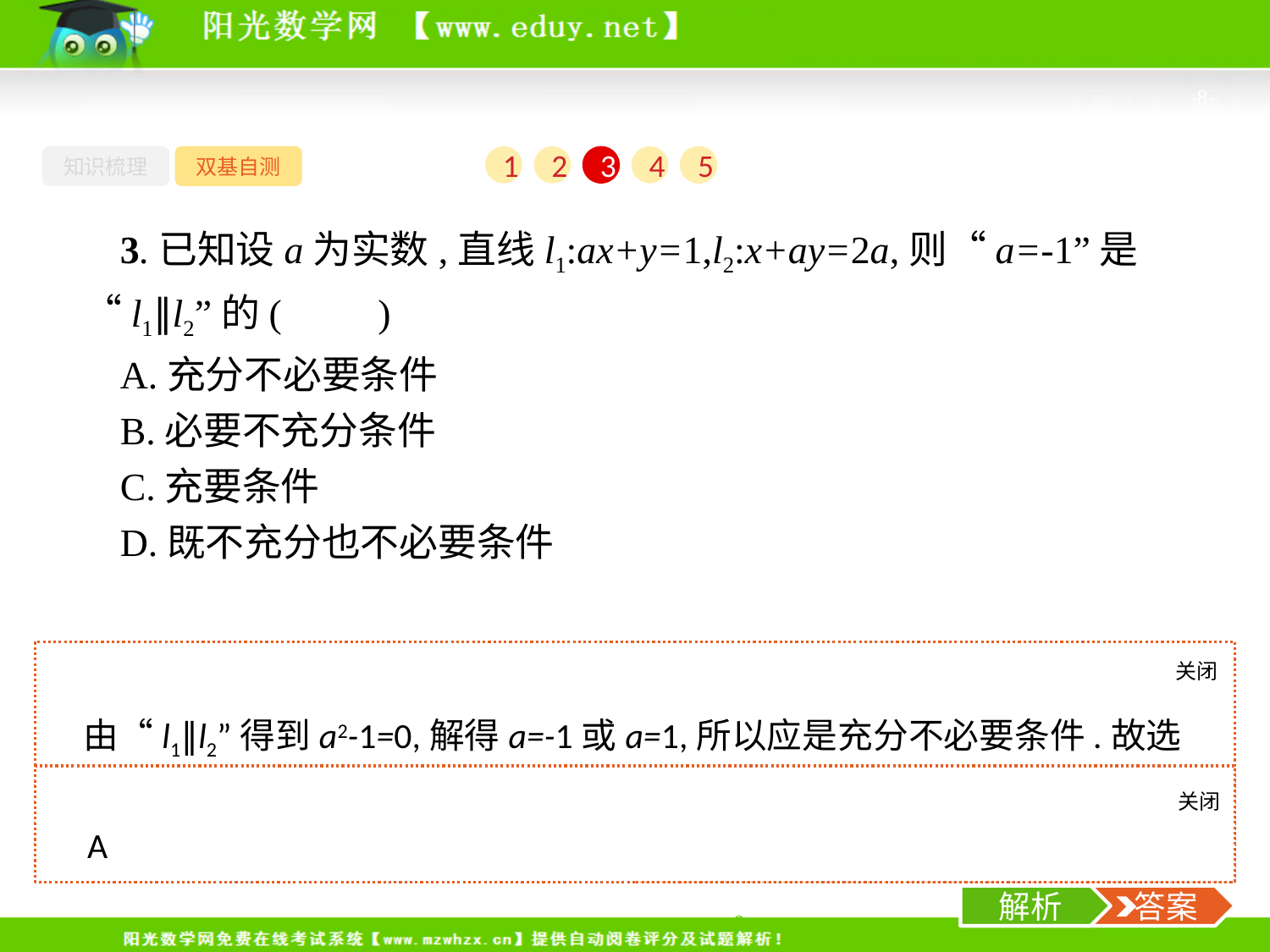

-8-
知识梳理
双基自测
1
2
3
4
5
3.已知设a为实数,直线l1:ax+y=1,l2:x+ay=2a,则“a=-1”是“l1∥l2”的(　　)
A.充分不必要条件
B.必要不充分条件
C.充要条件
D.既不充分也不必要条件

关闭
解析

由“l1∥l2”得到a2-1=0,解得a=-1或a=1,所以应是充分不必要条件.故选A.

关闭
解析
  答案

A
解析
  答案